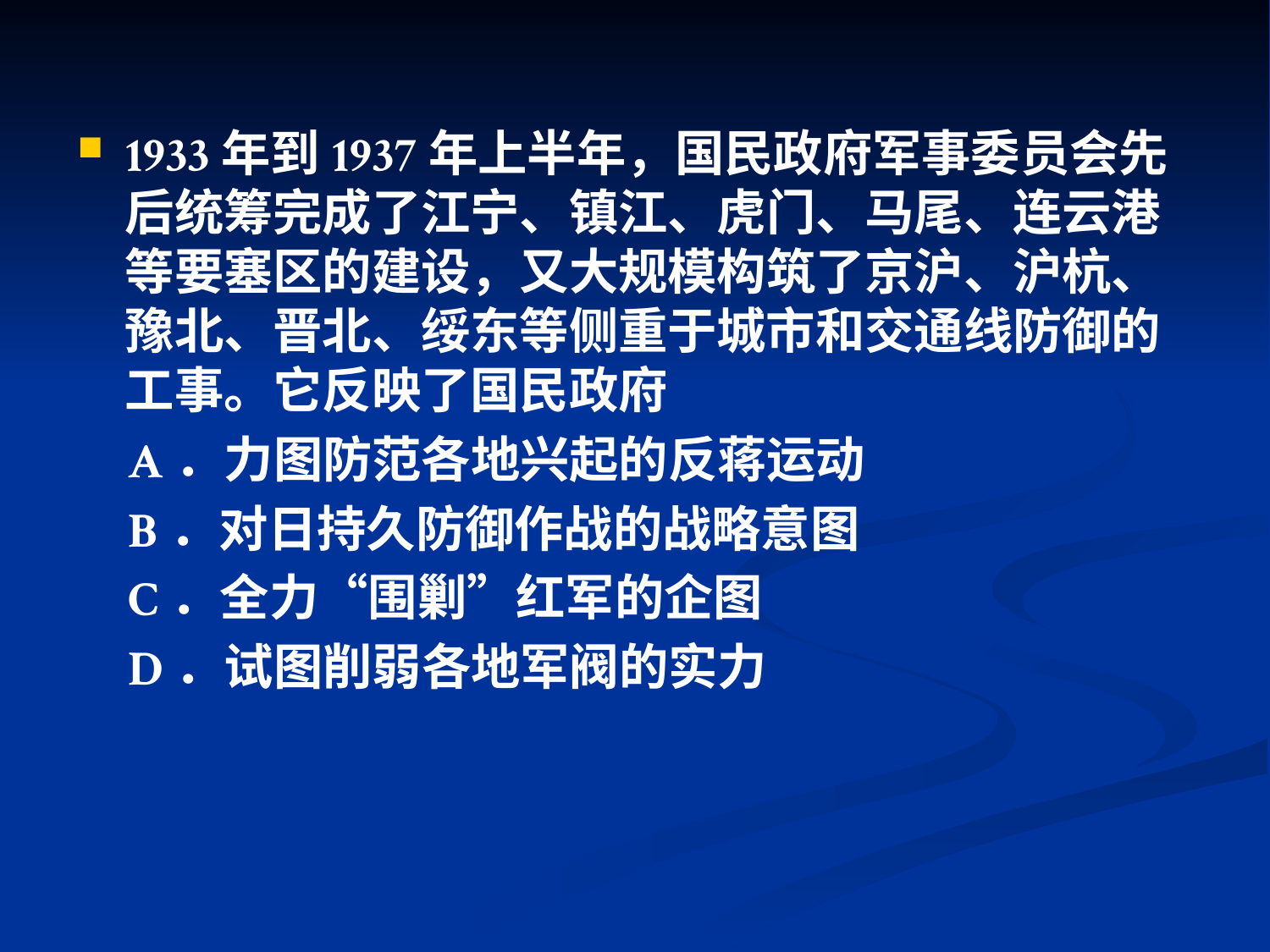

1933年到1937年上半年，国民政府军事委员会先后统筹完成了江宁、镇江、虎门、马尾、连云港等要塞区的建设，又大规模构筑了京沪、沪杭、豫北、晋北、绥东等侧重于城市和交通线防御的工事。它反映了国民政府
     A．力图防范各地兴起的反蒋运动
     B．对日持久防御作战的战略意图
     C．全力“围剿”红军的企图
     D．试图削弱各地军阀的实力